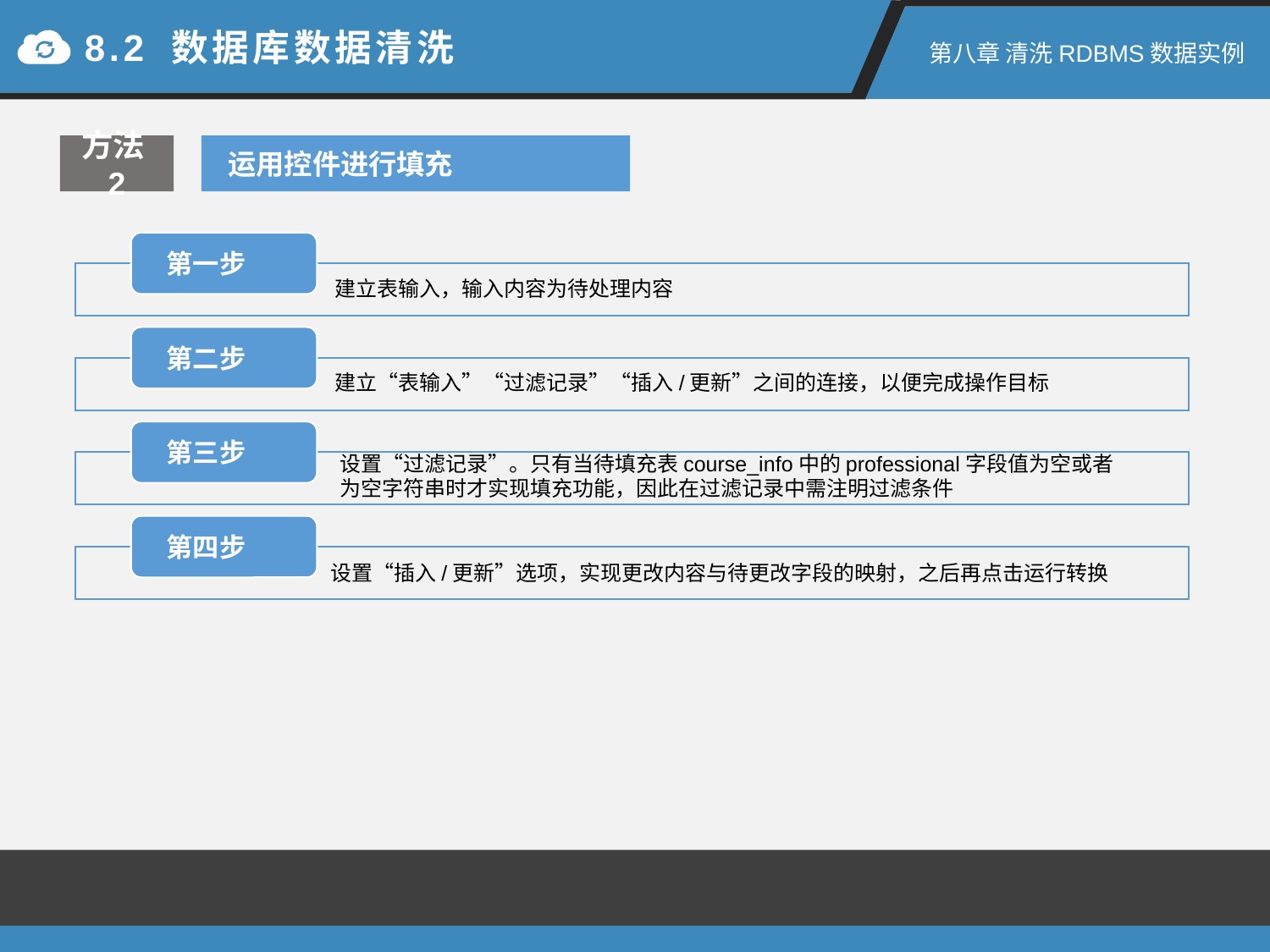

8.2 数据库数据清洗

第八章 清洗RDBMS数据实例

方法2

运用控件进行填充

第一步
第二步
第三步
第四步
建立表输入，输入内容为待处理内容
建立“表输入”“过滤记录”“插入/更新”之间的连接，以便完成操作目标
设置“过滤记录”。只有当待填充表course_info中的professional字段值为空或者为空字符串时才实现填充功能，因此在过滤记录中需注明过滤条件
设置“插入/更新”选项，实现更改内容与待更改字段的映射，之后再点击运行转换